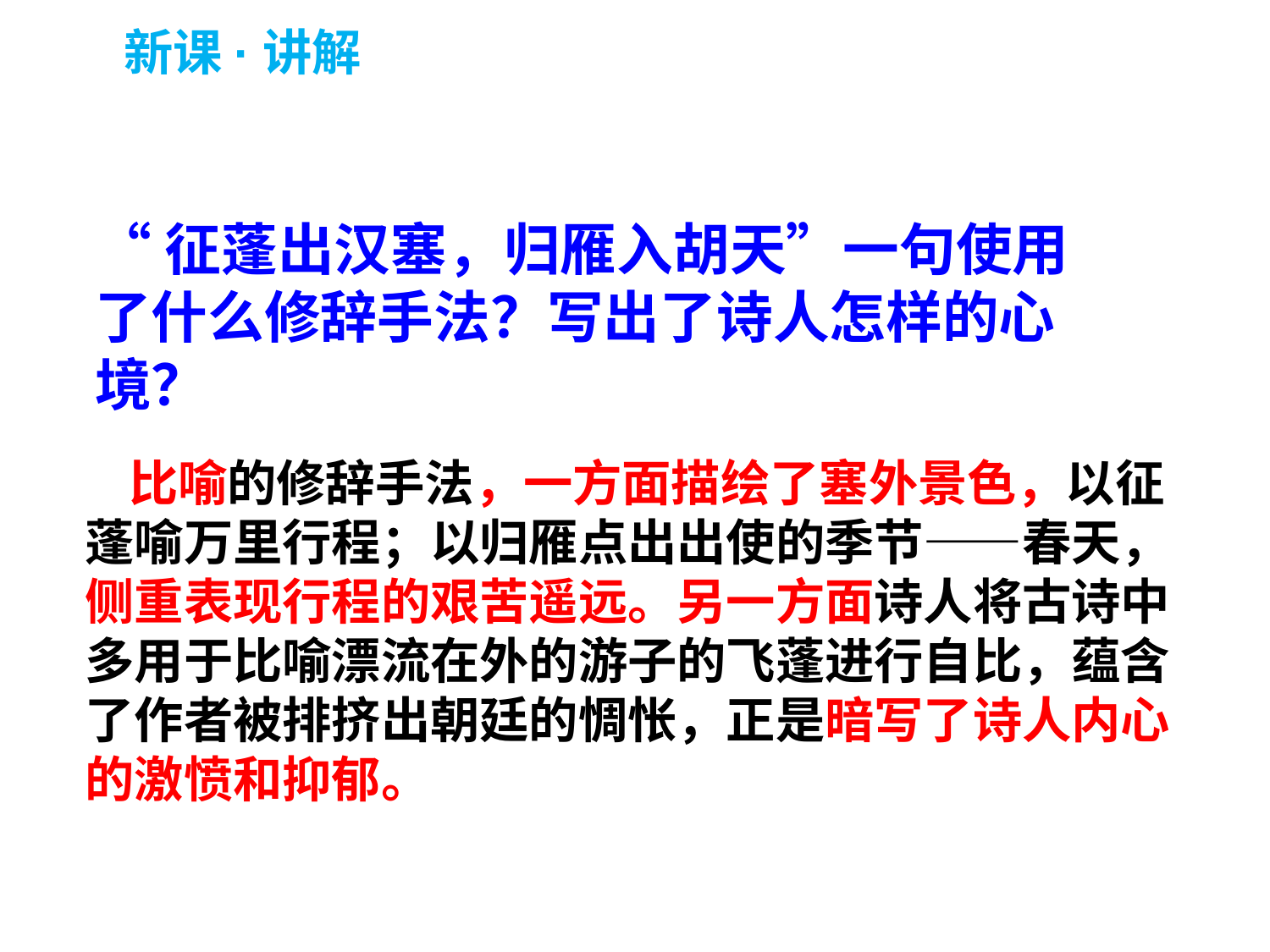

新课·讲解
“征蓬出汉塞，归雁入胡天”一句使用了什么修辞手法？写出了诗人怎样的心境？
     比喻的修辞手法，一方面描绘了塞外景色，以征蓬喻万里行程；以归雁点出出使的季节——春天，侧重表现行程的艰苦遥远。另一方面诗人将古诗中多用于比喻漂流在外的游子的飞蓬进行自比，蕴含了作者被排挤出朝廷的惆怅，正是暗写了诗人内心的激愤和抑郁。